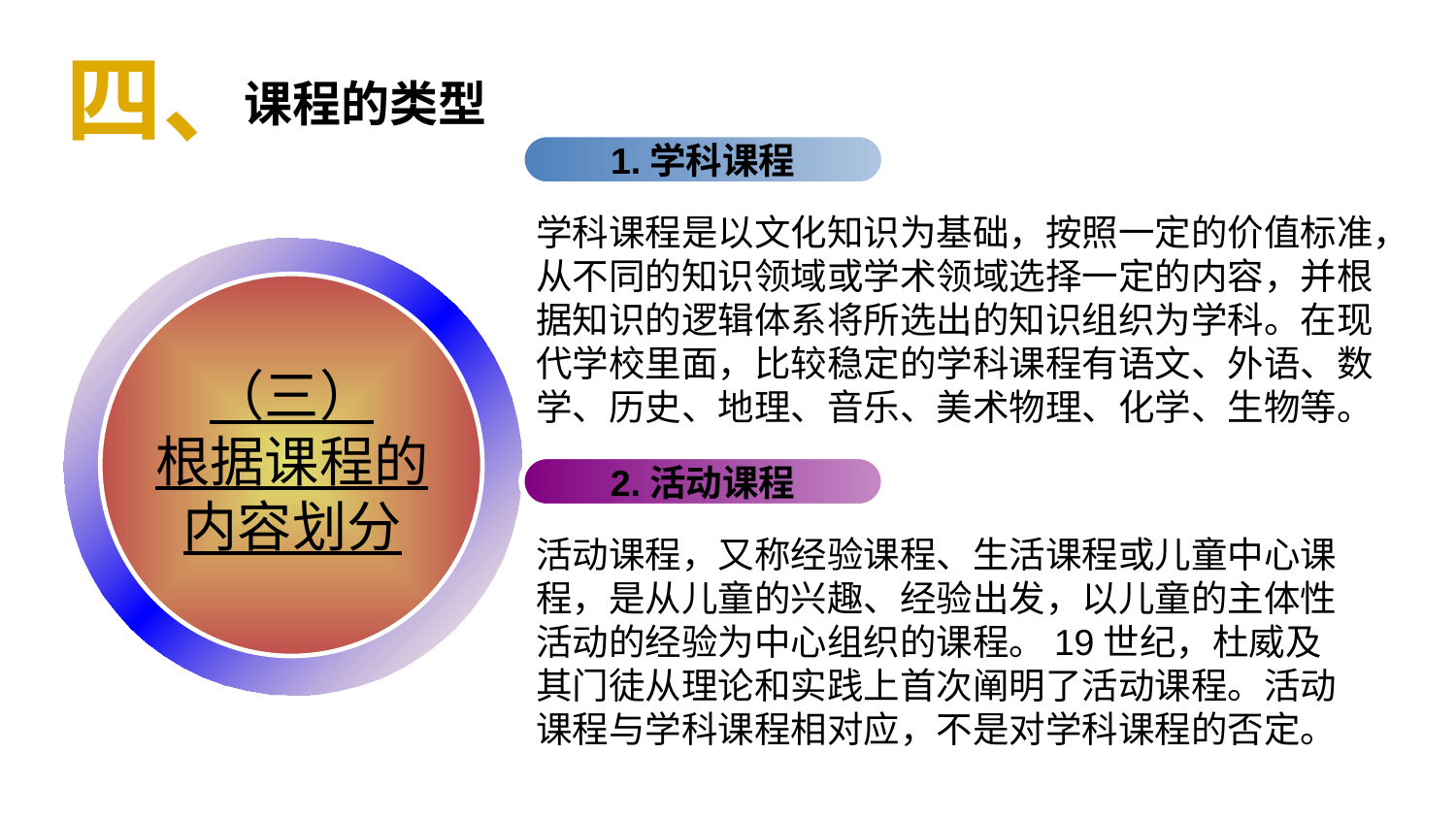

四、
课程的类型
1.学科课程
学科课程是以文化知识为基础，按照一定的价值标准，从不同的知识领域或学术领域选择一定的内容，并根据知识的逻辑体系将所选出的知识组织为学科。在现代学校里面，比较稳定的学科课程有语文、外语、数学、历史、地理、音乐、美术物理、化学、生物等。

（三）
根据课程的
内容划分
2.活动课程
活动课程，又称经验课程、生活课程或儿童中心课程，是从儿童的兴趣、经验出发，以儿童的主体性活动的经验为中心组织的课程。19世纪，杜威及其门徒从理论和实践上首次阐明了活动课程。活动课程与学科课程相对应，不是对学科课程的否定。